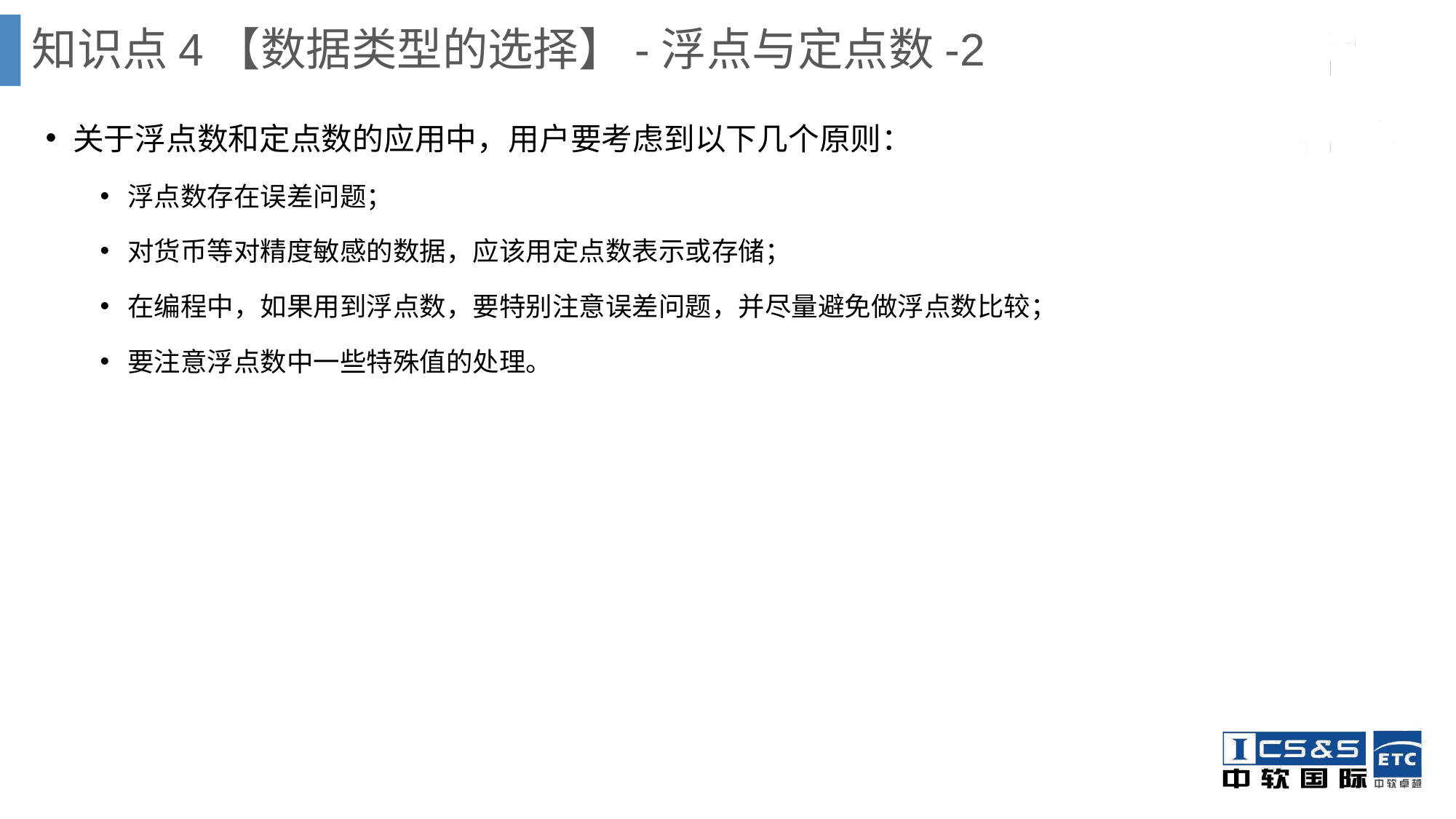

知识点4【数据类型的选择】-浮点与定点数-2
关于浮点数和定点数的应用中，用户要考虑到以下几个原则：
浮点数存在误差问题；
对货币等对精度敏感的数据，应该用定点数表示或存储；
在编程中，如果用到浮点数，要特别注意误差问题，并尽量避免做浮点数比较；
要注意浮点数中一些特殊值的处理。